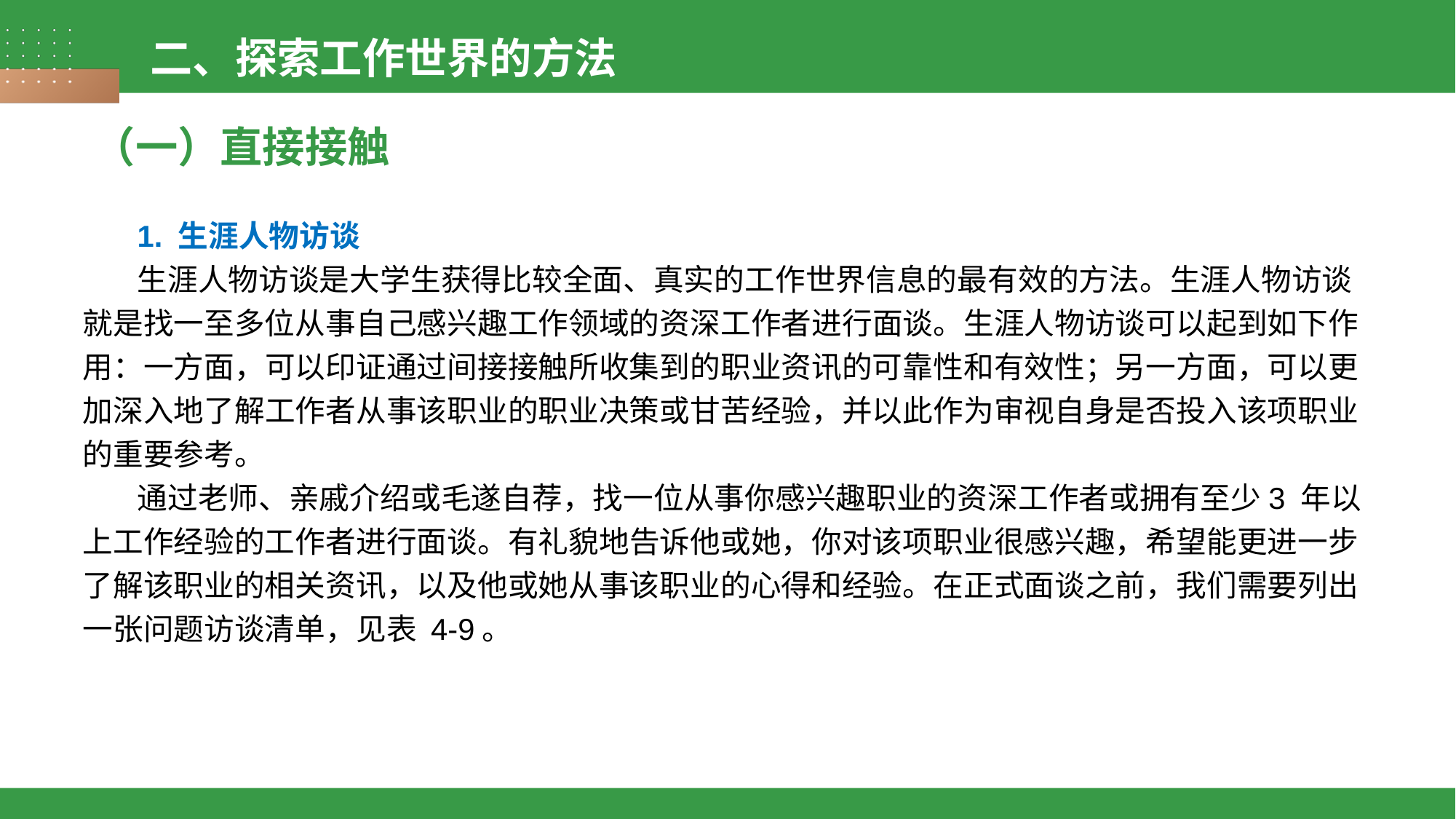

二、探索工作世界的方法
（一）直接接触
1. 生涯人物访谈
生涯人物访谈是大学生获得比较全面、真实的工作世界信息的最有效的方法。生涯人物访谈就是找一至多位从事自己感兴趣工作领域的资深工作者进行面谈。生涯人物访谈可以起到如下作用：一方面，可以印证通过间接接触所收集到的职业资讯的可靠性和有效性；另一方面，可以更加深入地了解工作者从事该职业的职业决策或甘苦经验，并以此作为审视自身是否投入该项职业的重要参考。
通过老师、亲戚介绍或毛遂自荐，找一位从事你感兴趣职业的资深工作者或拥有至少3 年以上工作经验的工作者进行面谈。有礼貌地告诉他或她，你对该项职业很感兴趣，希望能更进一步了解该职业的相关资讯，以及他或她从事该职业的心得和经验。在正式面谈之前，我们需要列出一张问题访谈清单，见表 4-9。